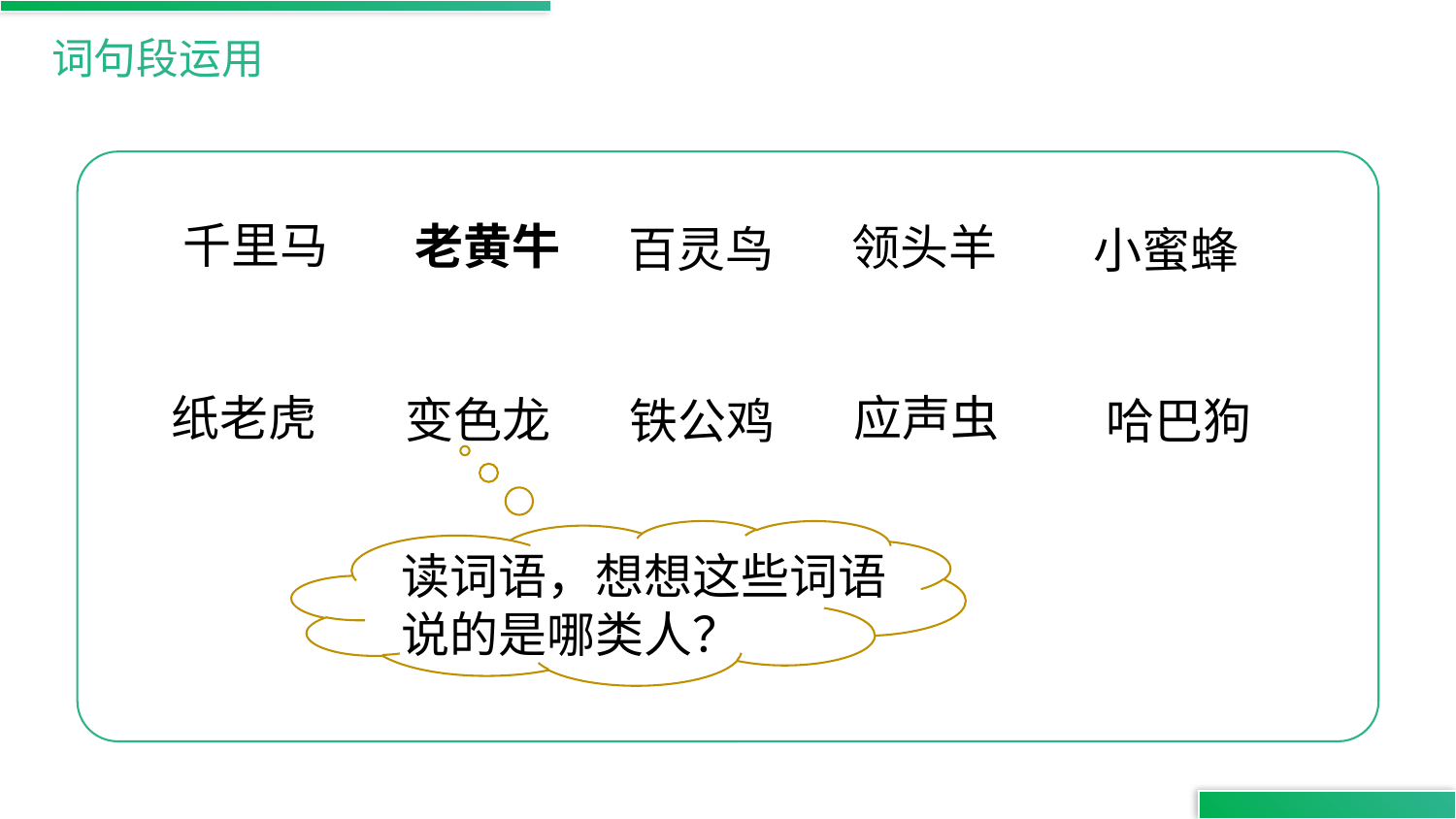

词句段运用
千里马
老黄牛
领头羊
百灵鸟
小蜜蜂
纸老虎
应声虫
变色龙
哈巴狗
铁公鸡

读词语，想想这些词语说的是哪类人？